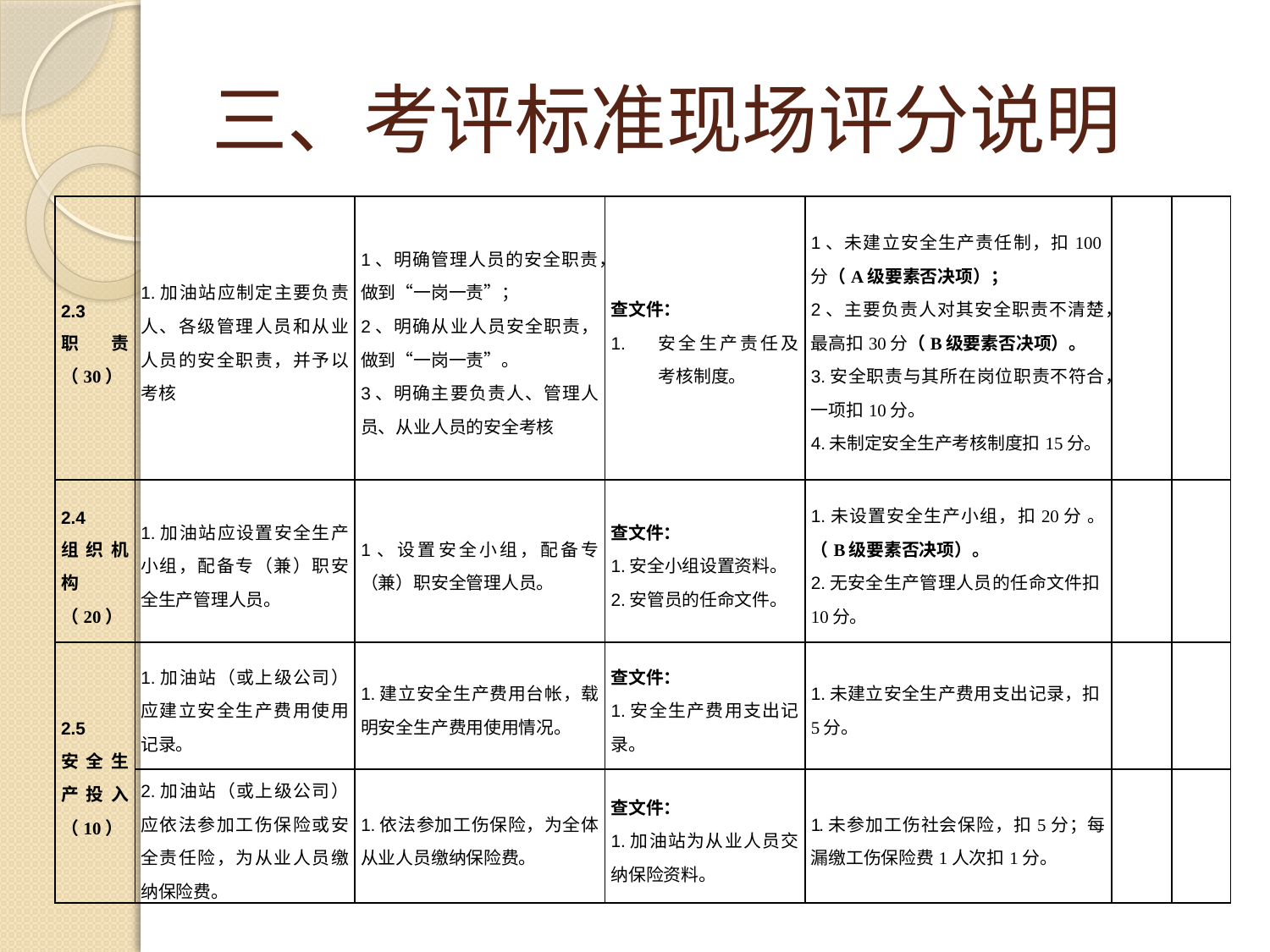

# 三、考评标准现场评分说明
| 2.3 职责（30） | 1.加油站应制定主要负责人、各级管理人员和从业人员的安全职责，并予以考核 | 1、明确管理人员的安全职责，做到“一岗一责”； 2、明确从业人员安全职责，做到“一岗一责”。 3、明确主要负责人、管理人员、从业人员的安全考核 | 查文件： 安全生产责任及考核制度。 | 1、未建立安全生产责任制，扣100分（A级要素否决项）； 2、主要负责人对其安全职责不清楚，最高扣30分（B级要素否决项）。 3.安全职责与其所在岗位职责不符合，一项扣10分。 4.未制定安全生产考核制度扣15分。 |  |  |
| --- | --- | --- | --- | --- | --- | --- |
| 2.4 组织机构（20） | 1.加油站应设置安全生产小组，配备专（兼）职安全生产管理人员。 | 1、设置安全小组，配备专（兼）职安全管理人员。 | 查文件： 1.安全小组设置资料。 2.安管员的任命文件。 | 1.未设置安全生产小组，扣20分 。（B级要素否决项）。 2.无安全生产管理人员的任命文件扣10分。 |  |  |
| 2.5 安全生产投入（10） | 1.加油站（或上级公司）应建立安全生产费用使用记录。 | 1.建立安全生产费用台帐，载明安全生产费用使用情况。 | 查文件： 1.安全生产费用支出记录。 | 1.未建立安全生产费用支出记录，扣5分。 |  |  |
|  | 2.加油站（或上级公司）应依法参加工伤保险或安全责任险，为从业人员缴纳保险费。 | 1.依法参加工伤保险，为全体从业人员缴纳保险费。 | 查文件： 1.加油站为从业人员交纳保险资料。 | 1.未参加工伤社会保险，扣5分；每漏缴工伤保险费1人次扣1分。 |  |  |